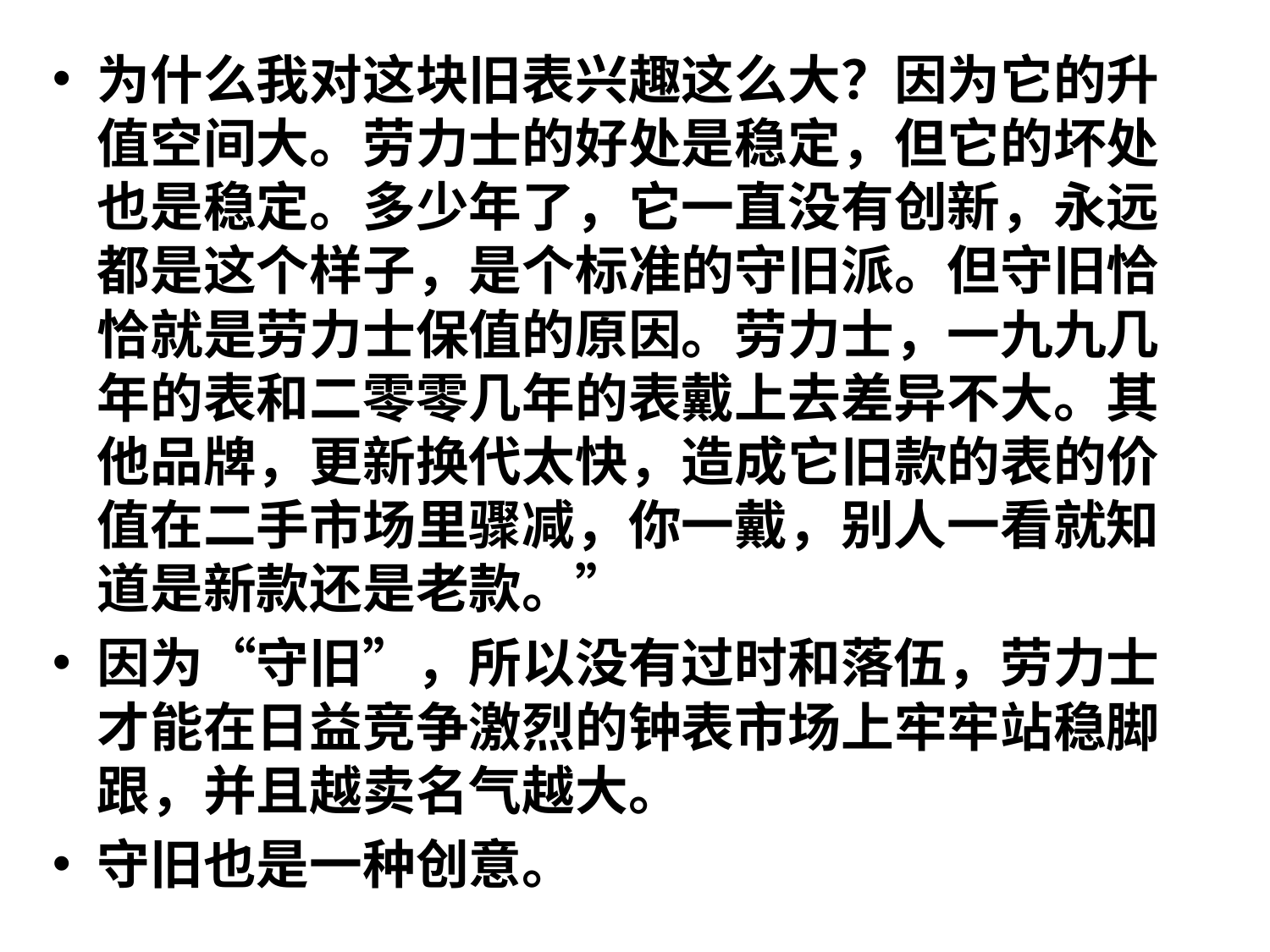

#
为什么我对这块旧表兴趣这么大？因为它的升值空间大。劳力士的好处是稳定，但它的坏处也是稳定。多少年了，它一直没有创新，永远都是这个样子，是个标准的守旧派。但守旧恰恰就是劳力士保值的原因。劳力士，一九九几年的表和二零零几年的表戴上去差异不大。其他品牌，更新换代太快，造成它旧款的表的价值在二手市场里骤减，你一戴，别人一看就知道是新款还是老款。”
因为“守旧”，所以没有过时和落伍，劳力士才能在日益竞争激烈的钟表市场上牢牢站稳脚跟，并且越卖名气越大。
守旧也是一种创意。